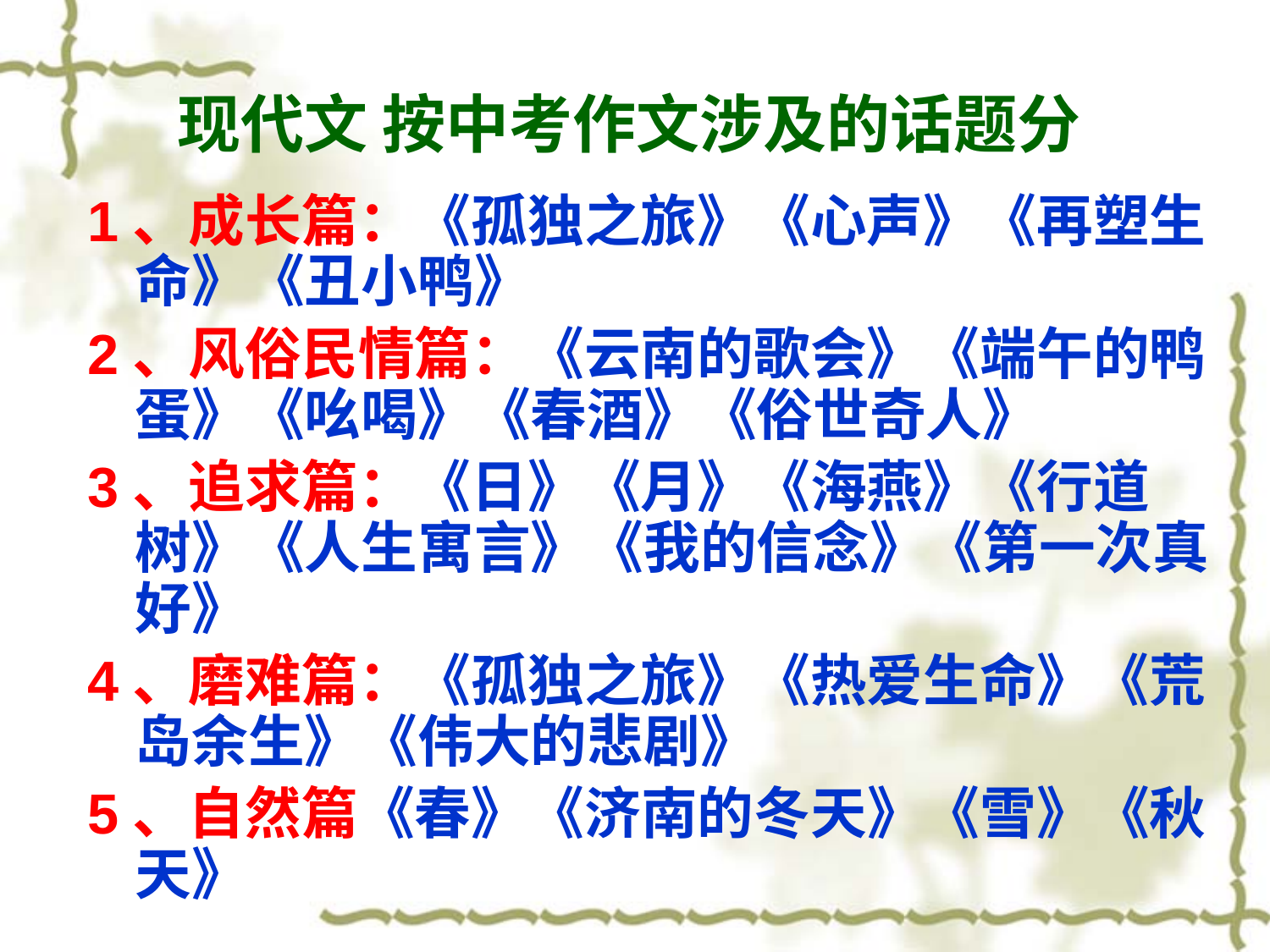

# 现代文 按中考作文涉及的话题分
1、成长篇：《孤独之旅》《心声》《再塑生命》《丑小鸭》
2、风俗民情篇：《云南的歌会》《端午的鸭蛋》《吆喝》《春酒》《俗世奇人》
3、追求篇：《日》《月》《海燕》《行道树》《人生寓言》《我的信念》《第一次真好》
4、磨难篇：《孤独之旅》《热爱生命》《荒岛余生》《伟大的悲剧》
5、自然篇《春》《济南的冬天》《雪》《秋天》
37